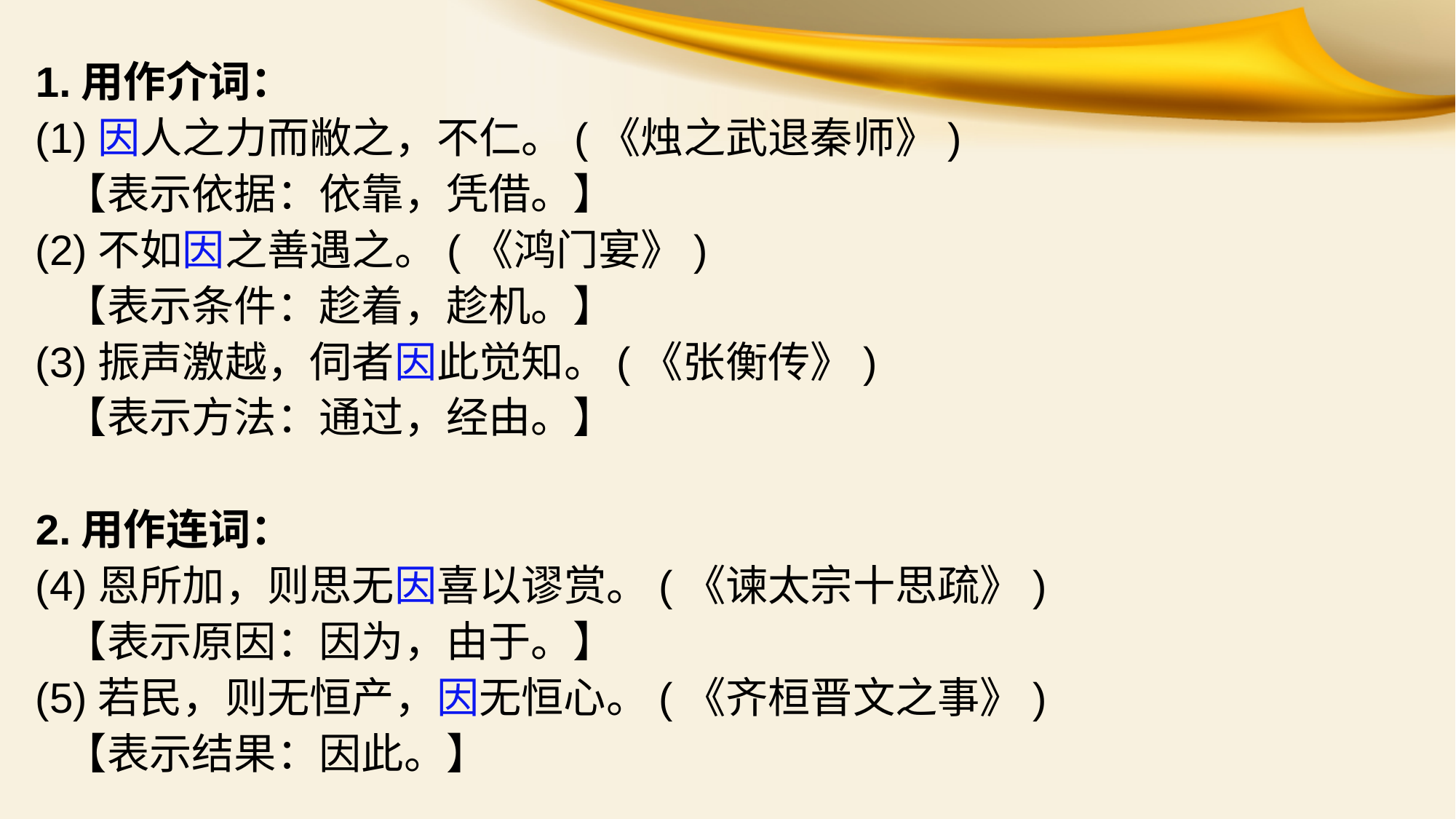

1.用作介词：
(1)因人之力而敝之，不仁。(《烛之武退秦师》)
  【表示依据：依靠，凭借。】
(2)不如因之善遇之。(《鸿门宴》)
  【表示条件：趁着，趁机。】
(3)振声激越，伺者因此觉知。(《张衡传》)
  【表示方法：通过，经由。】

2.用作连词：
(4)恩所加，则思无因喜以谬赏。(《谏太宗十思疏》)
  【表示原因：因为，由于。】
(5)若民，则无恒产，因无恒心。(《齐桓晋文之事》)
  【表示结果：因此。】